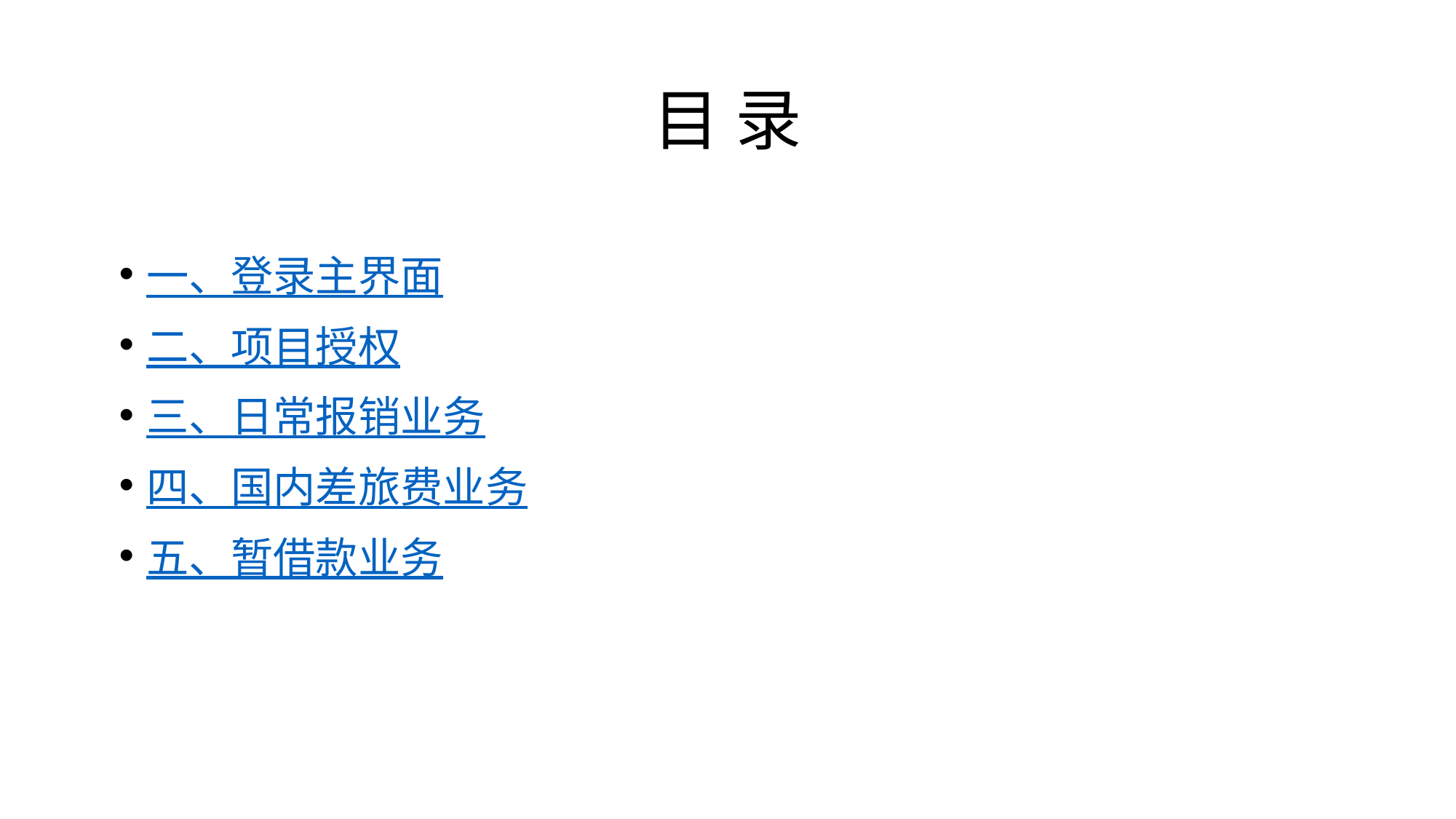

# 目 录
一、登录主界面
二、项目授权
三、日常报销业务
四、国内差旅费业务
五、暂借款业务